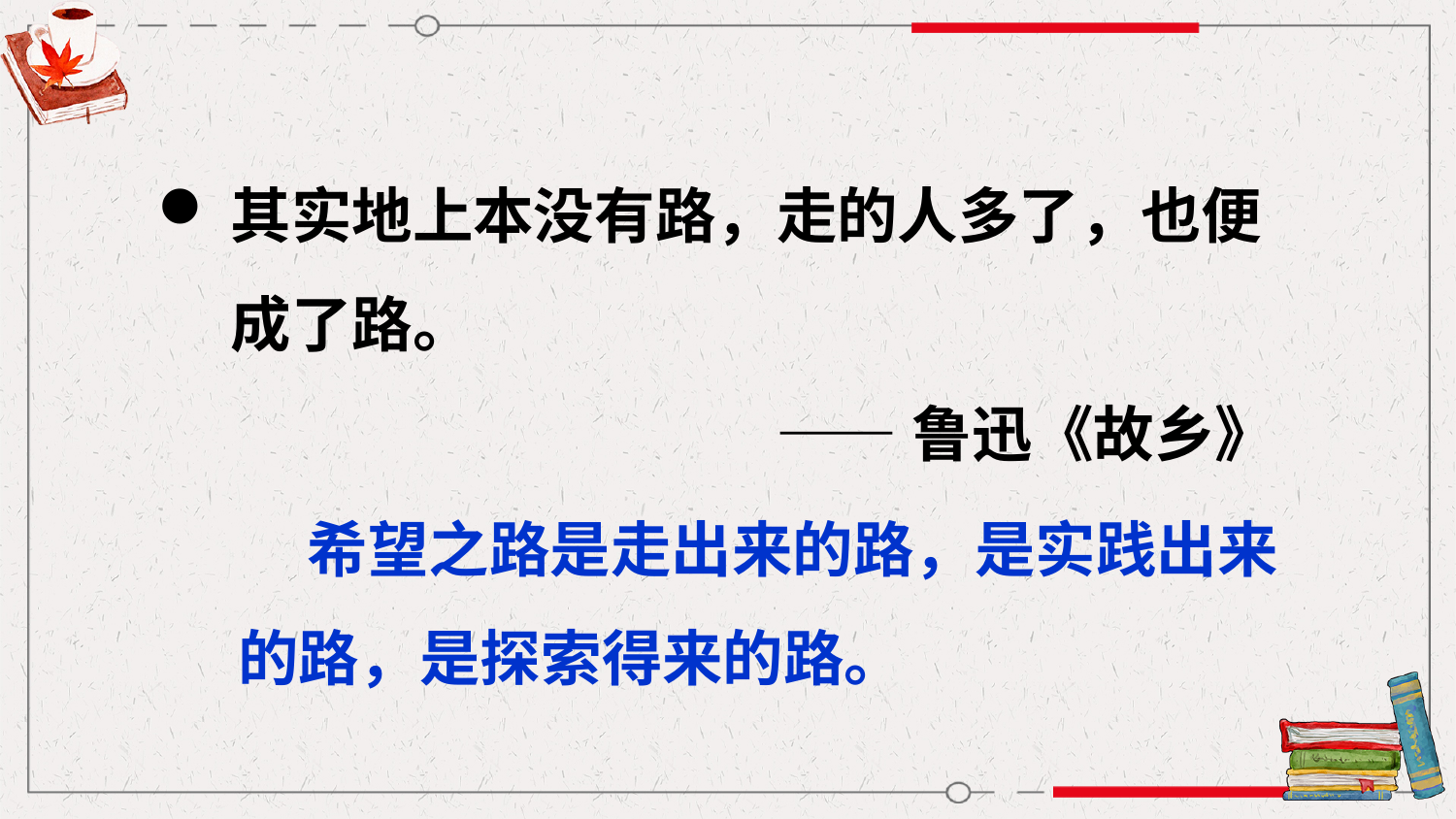

其实地上本没有路，走的人多了，也便成了路。
                    ——鲁迅《故乡》
    希望之路是走出来的路，是实践出来的路，是探索得来的路。